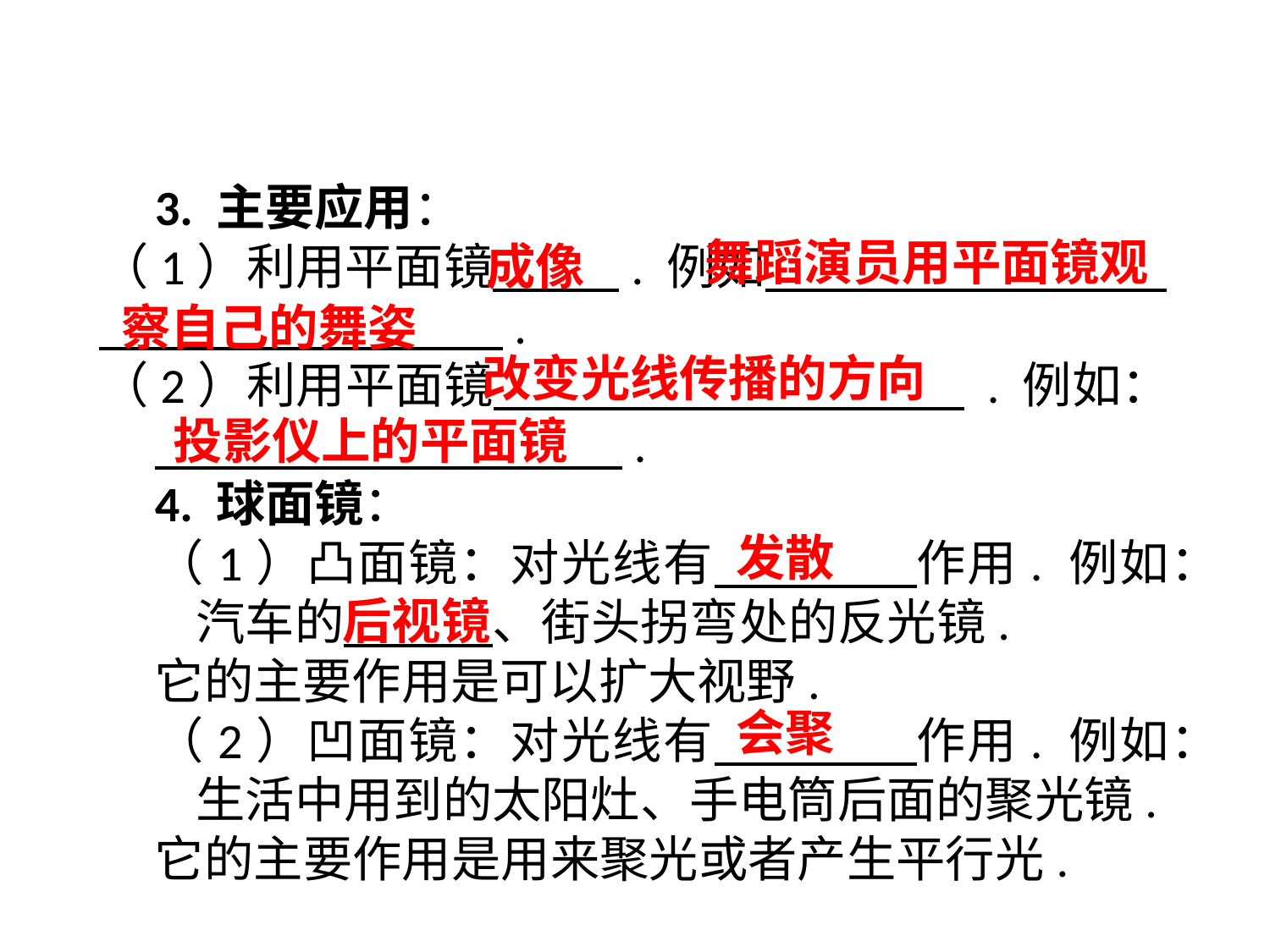

3. 主要应用：
（1）利用平面镜　       . 例如　                                .
                                     .
（2）利用平面镜　                                       . 例如：　                                      .
4. 球面镜：
（1）凸面镜：对光线有　            作用. 例如：汽车的　         、街头拐弯处的反光镜.
它的主要作用是可以扩大视野.
（2）凹面镜：对光线有　            作用. 例如：生活中用到的太阳灶、手电筒后面的聚光镜.
它的主要作用是用来聚光或者产生平行光.
                                                   舞蹈演员用平面镜观察自己的舞姿
成像
改变光线传播的方向
投影仪上的平面镜
发散
后视镜
会聚